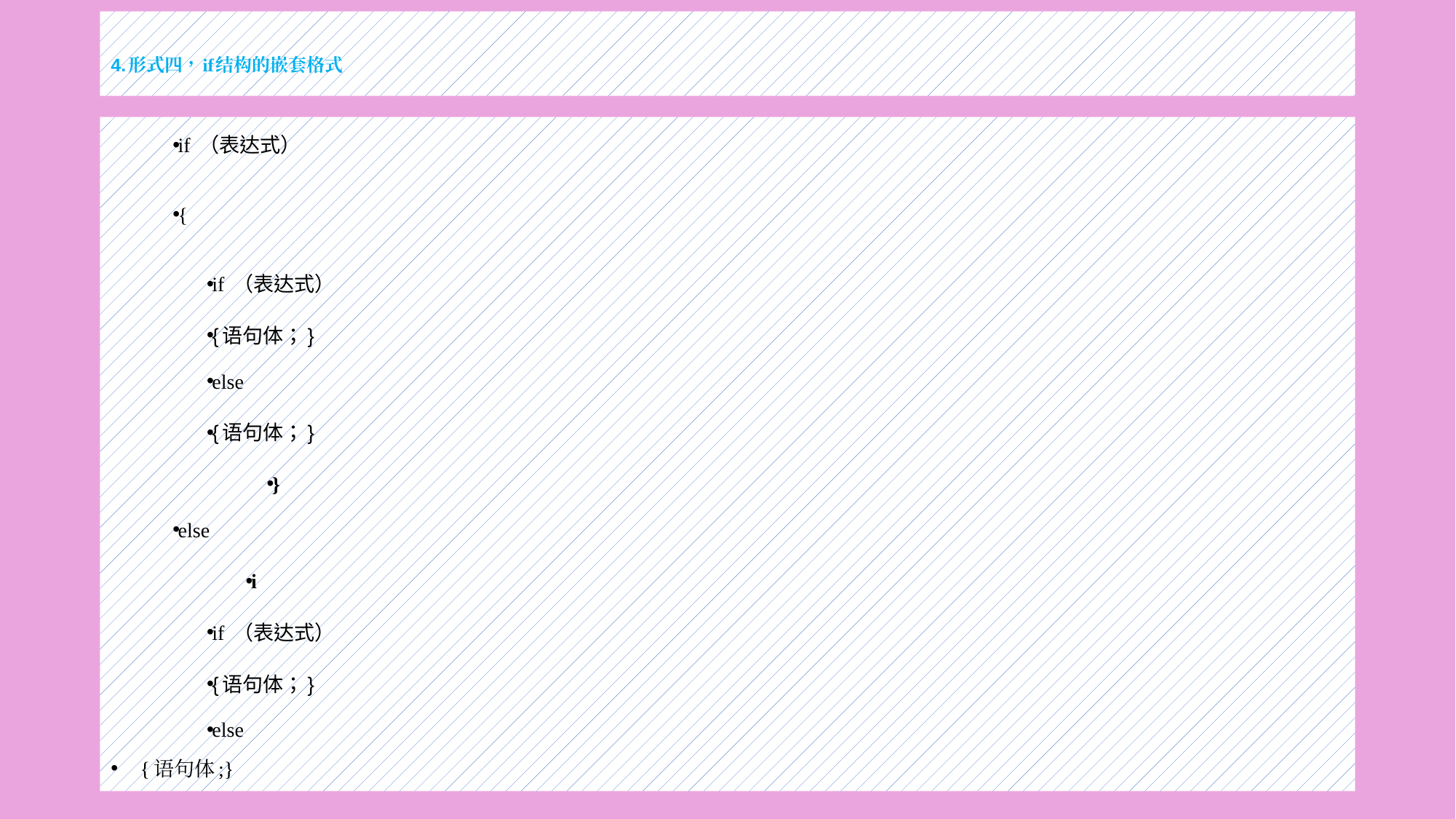

# 4.形式四，if结构的嵌套格式
if （表达式）
{
if （表达式）
{语句体；}
else
{语句体；}
}
else
i
if （表达式）
{语句体；}
else
{语句体;}